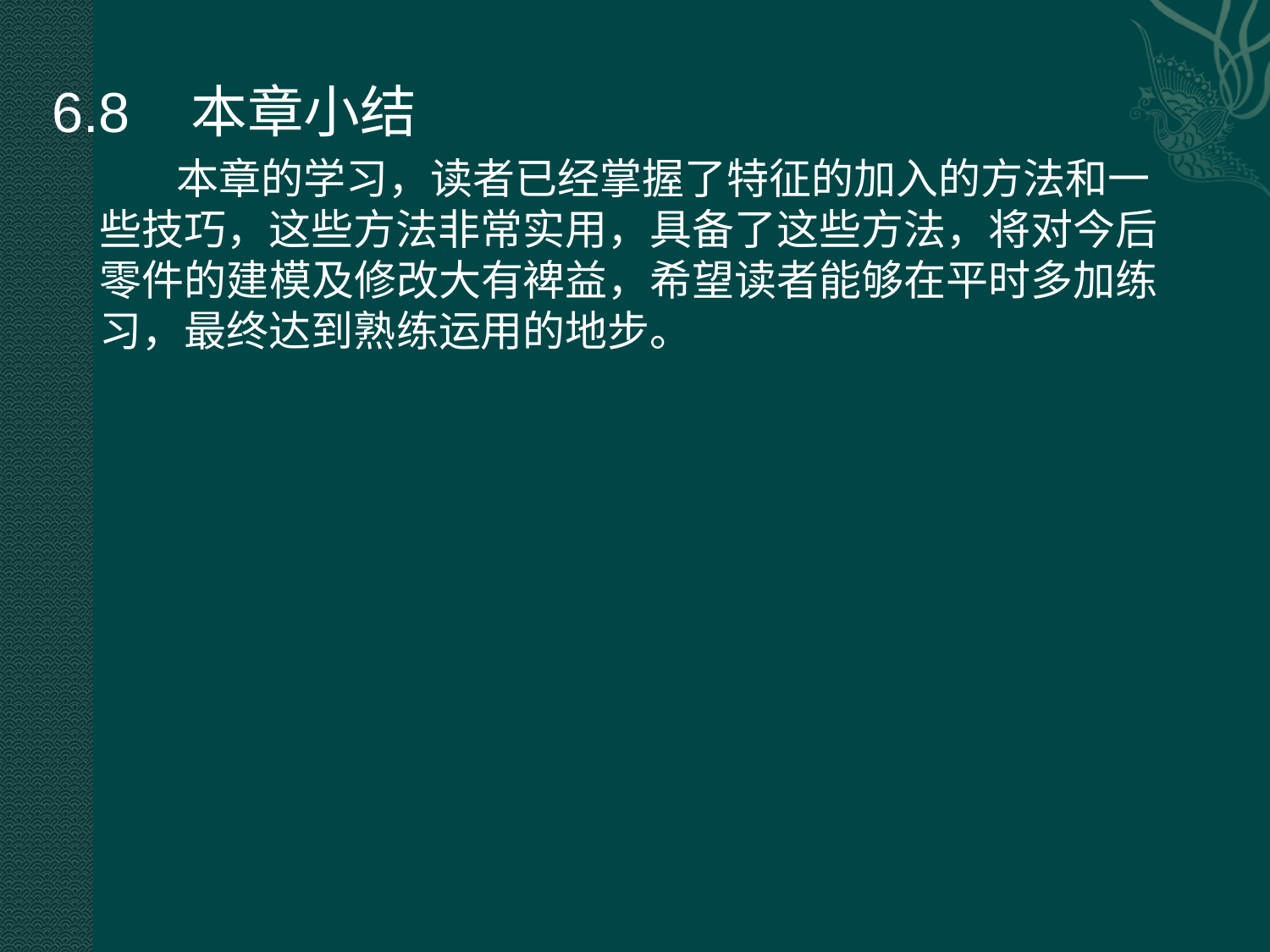

6.8   本章小结
            本章的学习，读者已经掌握了特征的加入的方法和一些技巧，这些方法非常实用，具备了这些方法，将对今后零件的建模及修改大有裨益，希望读者能够在平时多加练习，最终达到熟练运用的地步。